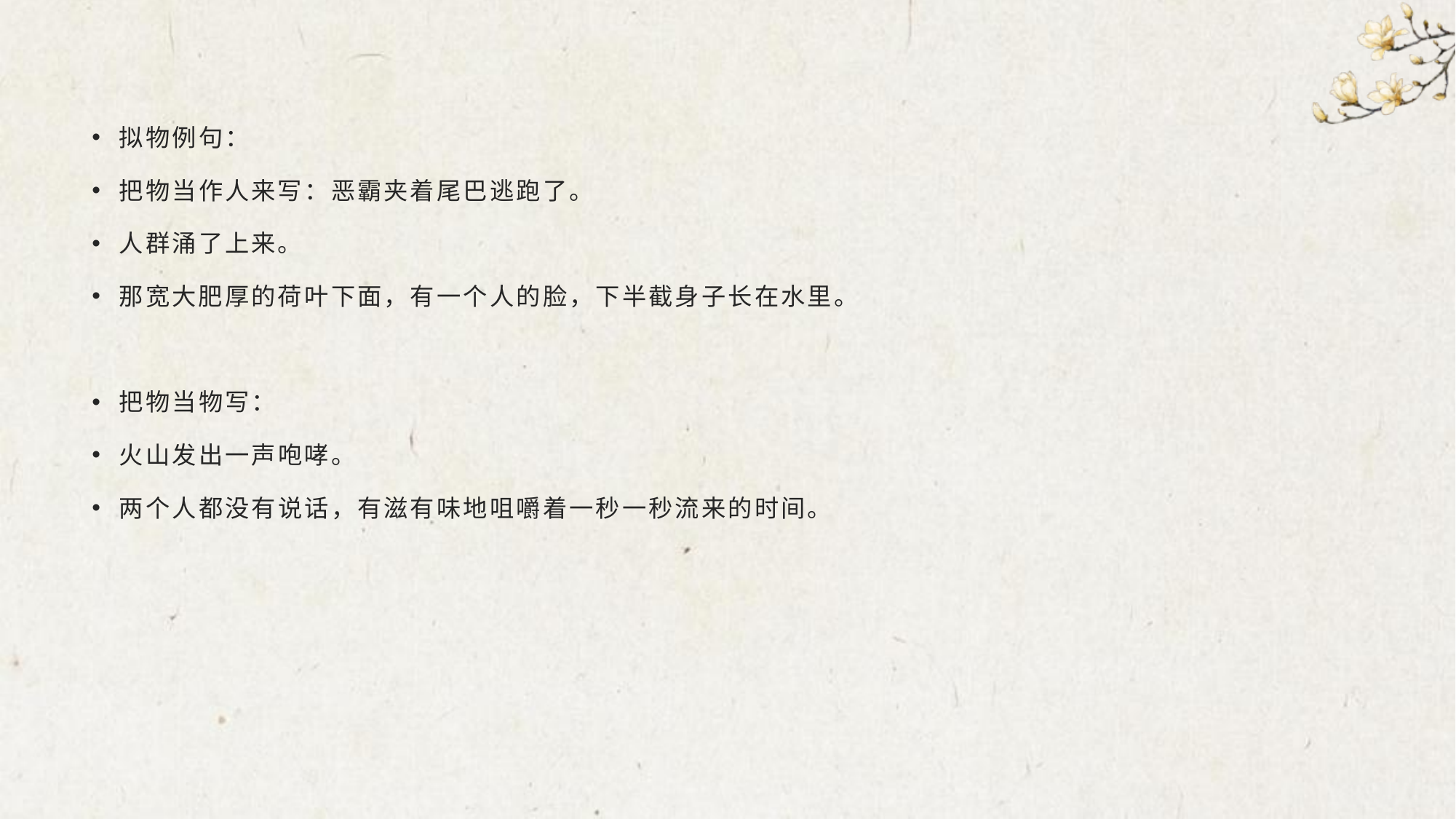

#
拟物例句：
把物当作人来写：恶霸夹着尾巴逃跑了。
人群涌了上来。
那宽大肥厚的荷叶下面，有一个人的脸，下半截身子长在水里。

把物当物写：
火山发出一声咆哮。
两个人都没有说话，有滋有味地咀嚼着一秒一秒流来的时间。